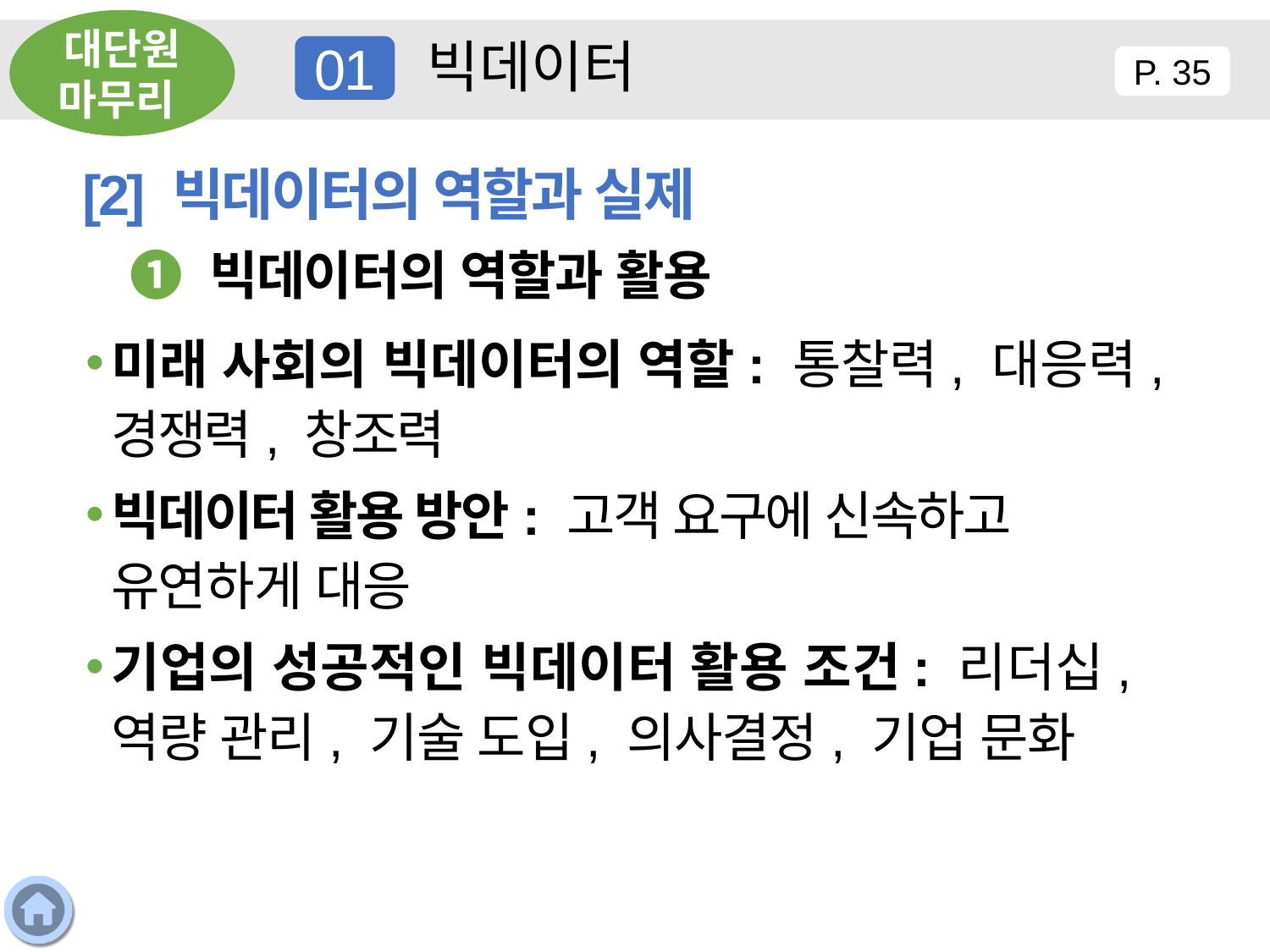

대단원 마무리

빅데이터
01
P. 35
[2] 빅데이터의 역할과 실제
❶ 빅데이터의 역할과 활용
미래 사회의 빅데이터의 역할: 통찰력, 대응력, 경쟁력, 창조력
빅데이터 활용 방안: 고객 요구에 신속하고 유연하게 대응
기업의 성공적인 빅데이터 활용 조건: 리더십, 역량 관리, 기술 도입, 의사결정, 기업 문화